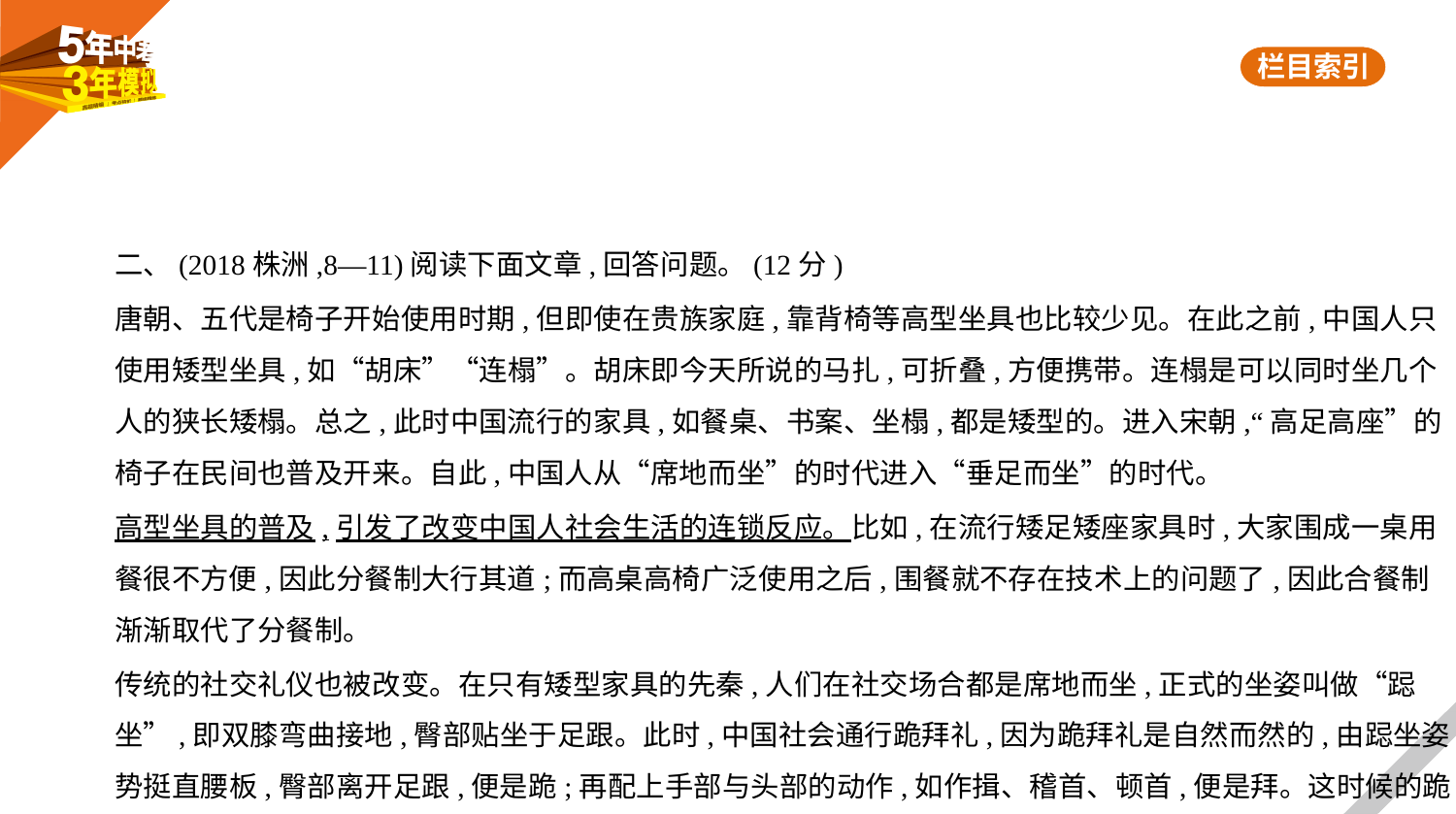

二、(2018株洲,8—11)阅读下面文章,回答问题。(12分)
唐朝、五代是椅子开始使用时期,但即使在贵族家庭,靠背椅等高型坐具也比较少见。在此之前,中国人只
使用矮型坐具,如“胡床”“连榻”。胡床即今天所说的马扎,可折叠,方便携带。连榻是可以同时坐几个
人的狭长矮榻。总之,此时中国流行的家具,如餐桌、书案、坐榻,都是矮型的。进入宋朝,“高足高座”的
椅子在民间也普及开来。自此,中国人从“席地而坐”的时代进入“垂足而坐”的时代。
高型坐具的普及,引发了改变中国人社会生活的连锁反应。比如,在流行矮足矮座家具时,大家围成一桌用
餐很不方便,因此分餐制大行其道;而高桌高椅广泛使用之后,围餐就不存在技术上的问题了,因此合餐制
渐渐取代了分餐制。
传统的社交礼仪也被改变。在只有矮型家具的先秦,人们在社交场合都是席地而坐,正式的坐姿叫做“跽
坐”,即双膝弯曲接地,臀部贴坐于足跟。此时,中国社会通行跪拜礼,因为跪拜礼是自然而然的,由跽坐姿
势挺直腰板,臀部离开足跟,便是跪;再配上手部与头部的动作,如作揖、稽首、顿首,便是拜。这时候的跪